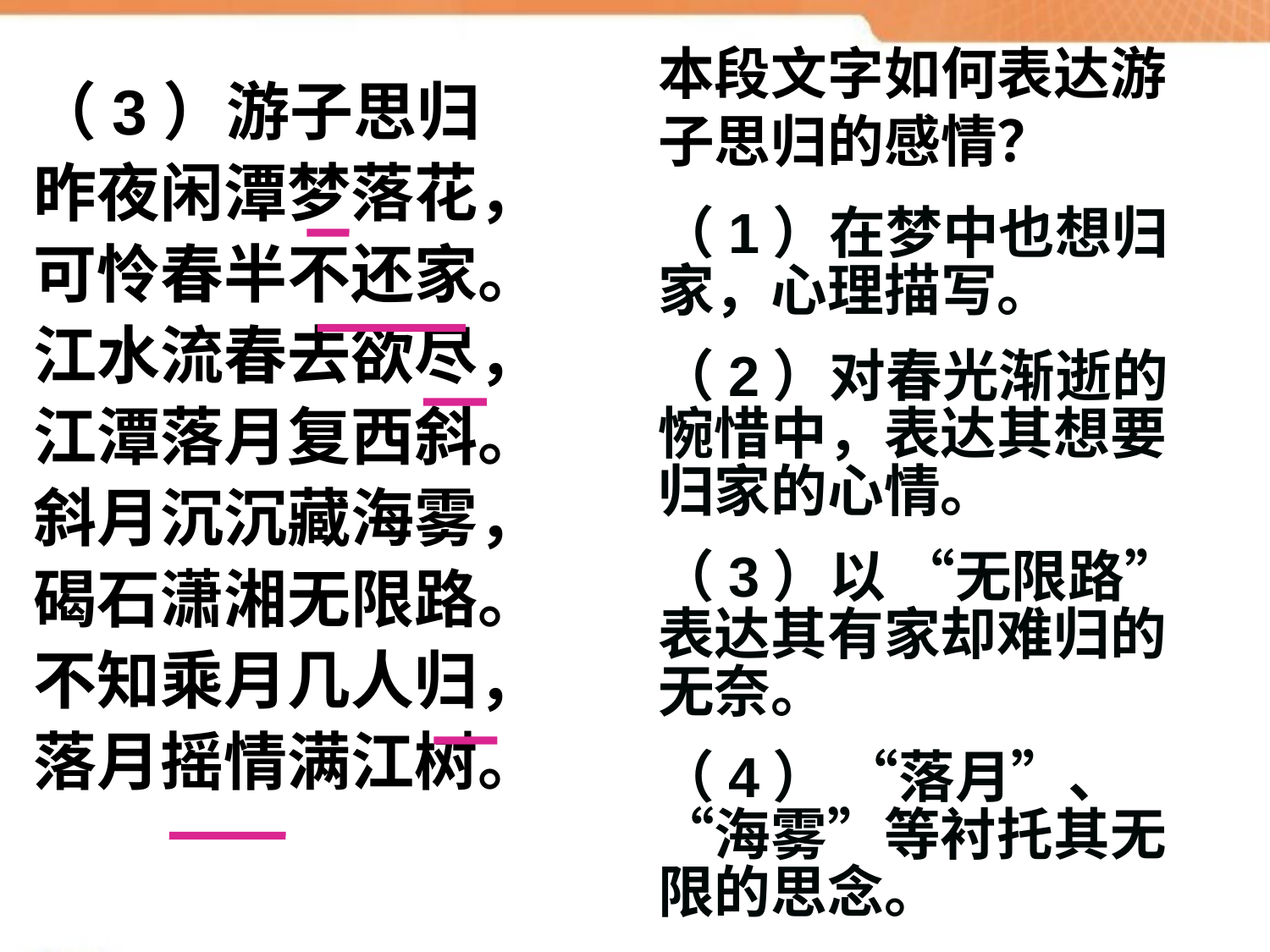

本段文字如何表达游子思归的感情？
（3）游子思归
昨夜闲潭梦落花，
可怜春半不还家。
江水流春去欲尽，
江潭落月复西斜。
斜月沉沉藏海雾，
碣石潇湘无限路。
不知乘月几人归，
落月摇情满江树。
（1）在梦中也想归家，心理描写。
（2）对春光渐逝的惋惜中，表达其想要归家的心情。
（3）以 “无限路”表达其有家却难归的无奈。
（4） “落月”、“海雾”等衬托其无限的思念。